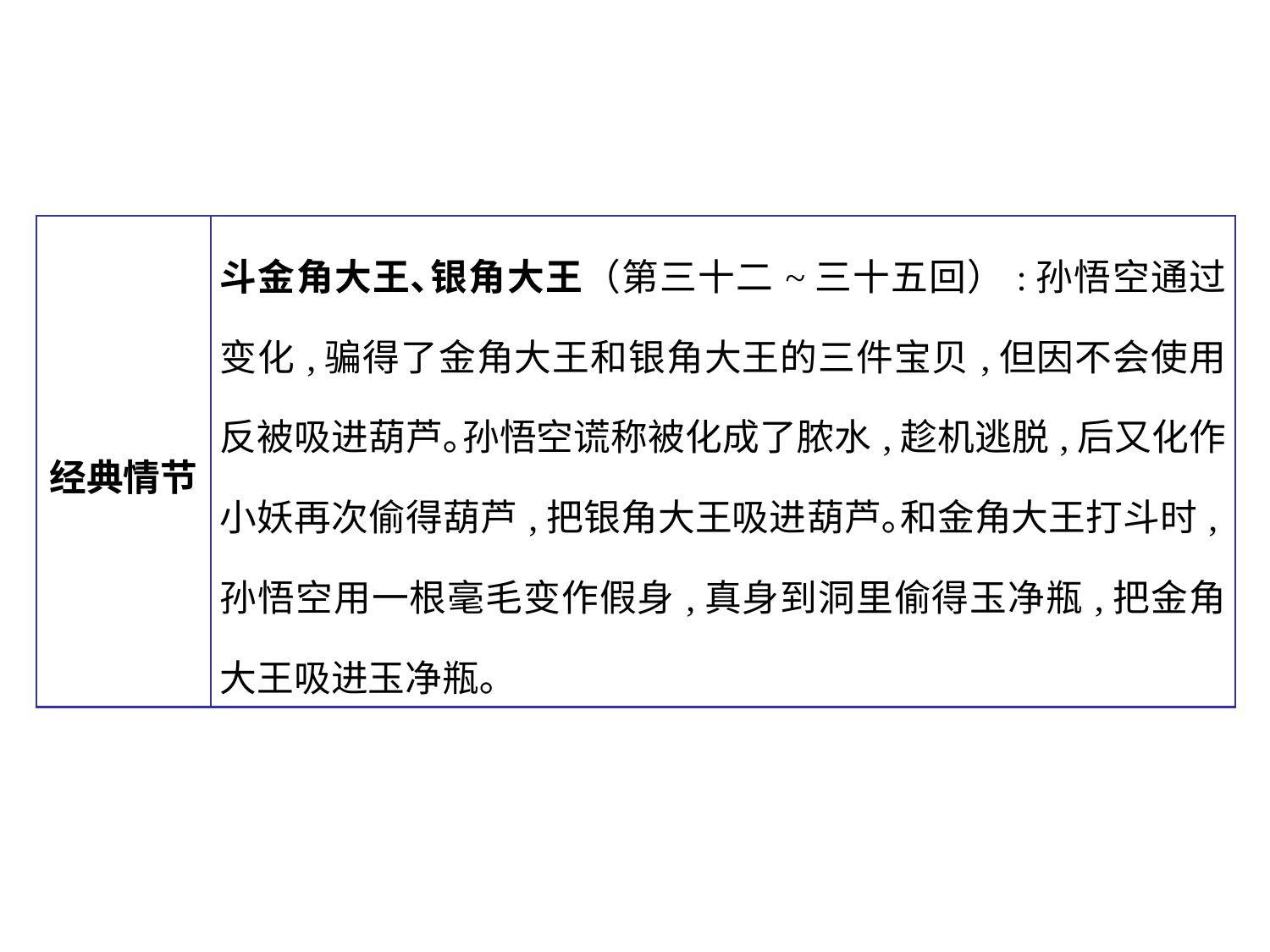

| 经典情节 | 斗金角大王､银角大王（第三十二~三十五回）:孙悟空通过变化,骗得了金角大王和银角大王的三件宝贝,但因不会使用反被吸进葫芦｡孙悟空谎称被化成了脓水,趁机逃脱,后又化作小妖再次偷得葫芦,把银角大王吸进葫芦｡和金角大王打斗时,孙悟空用一根毫毛变作假身,真身到洞里偷得玉净瓶,把金角大王吸进玉净瓶｡ |
| --- | --- |